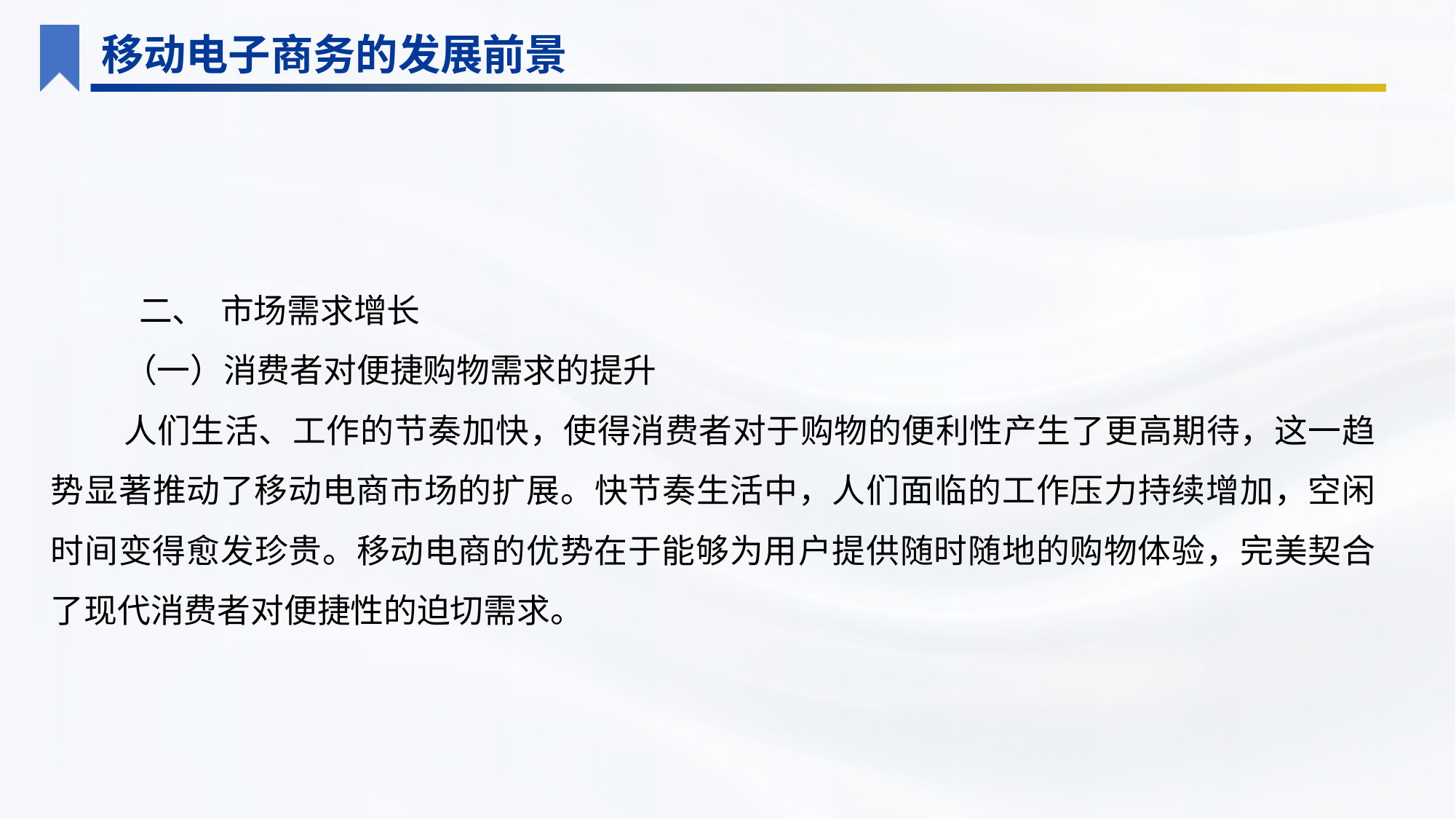

移动电子商务的发展前景
 二、  市场需求增长
（一）消费者对便捷购物需求的提升
人们生活、工作的节奏加快，使得消费者对于购物的便利性产生了更高期待，这一趋势显著推动了移动电商市场的扩展。快节奏生活中，人们面临的工作压力持续增加，空闲时间变得愈发珍贵。移动电商的优势在于能够为用户提供随时随地的购物体验，完美契合了现代消费者对便捷性的迫切需求。